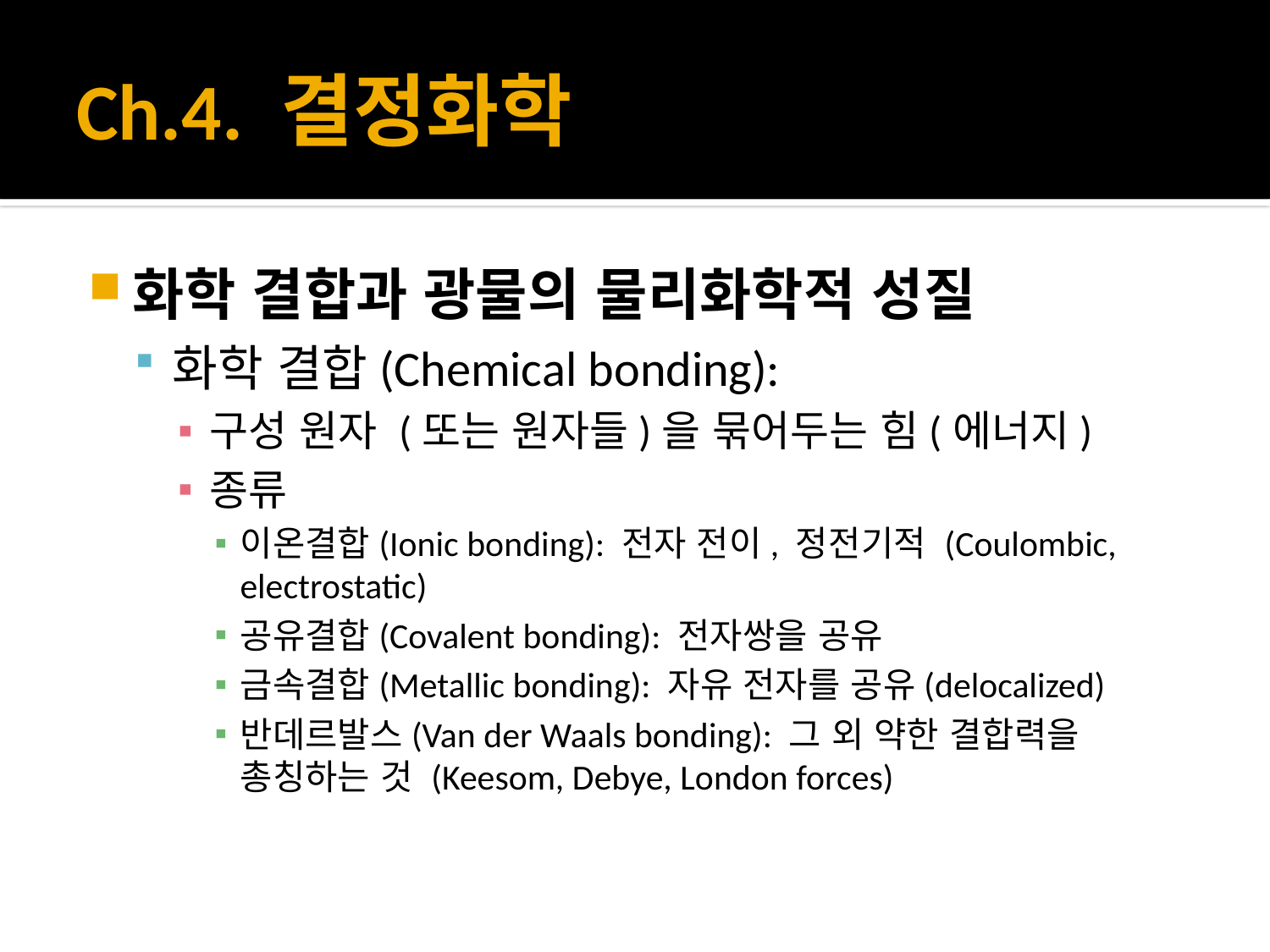

# Ch.4. 결정화학
화학 결합과 광물의 물리화학적 성질
화학 결합(Chemical bonding):
구성 원자 (또는 원자들)을 묶어두는 힘(에너지)
종류
이온결합(Ionic bonding): 전자 전이, 정전기적 (Coulombic, electrostatic)
공유결합(Covalent bonding): 전자쌍을 공유
금속결합(Metallic bonding): 자유 전자를 공유(delocalized)
반데르발스(Van der Waals bonding): 그 외 약한 결합력을 총칭하는 것 (Keesom, Debye, London forces)